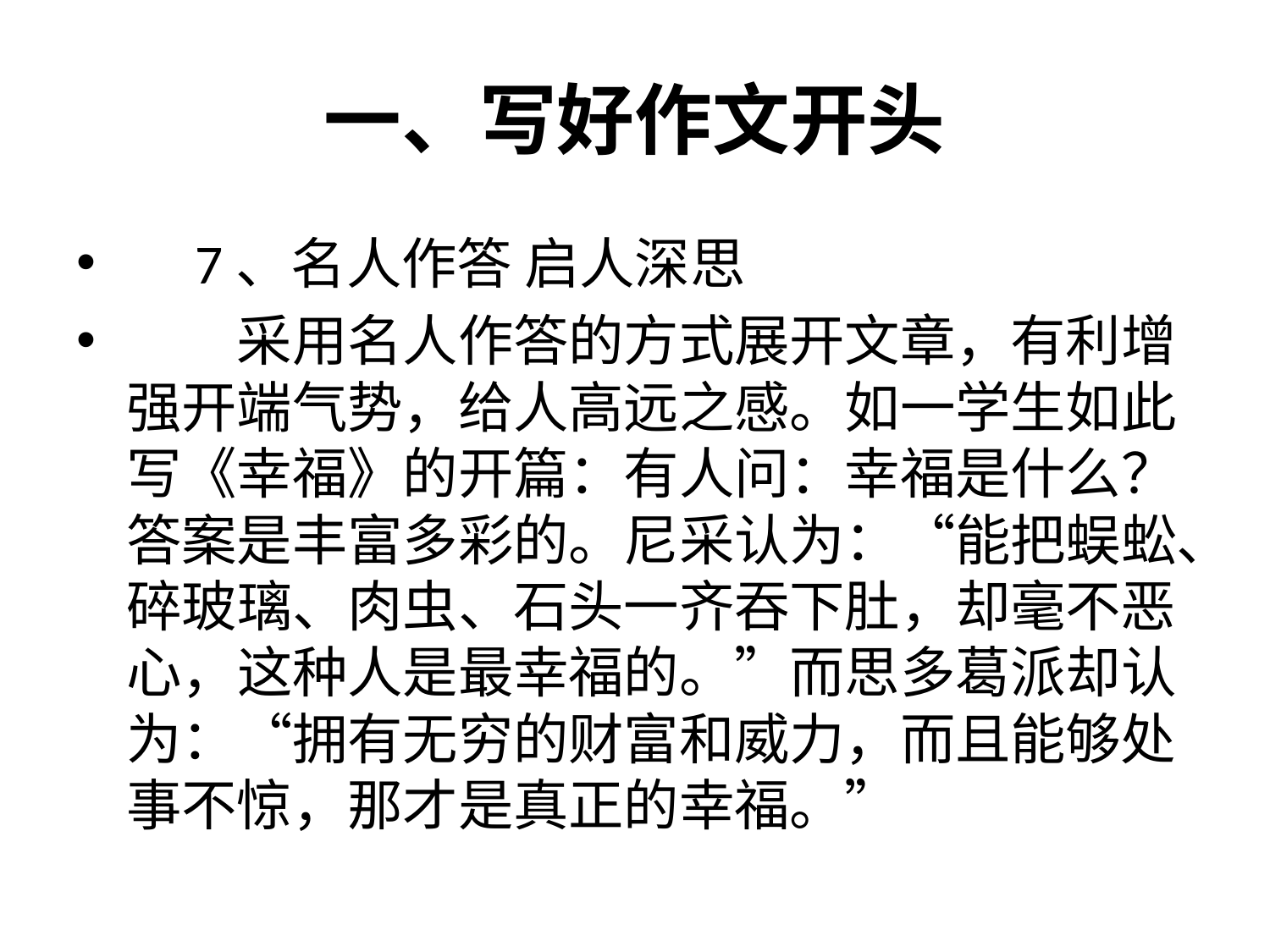

# 一、写好作文开头
　7、名人作答 启人深思
　　采用名人作答的方式展开文章，有利增强开端气势，给人高远之感。如一学生如此写《幸福》的开篇：有人问：幸福是什么？答案是丰富多彩的。尼采认为：“能把蜈蚣、碎玻璃、肉虫、石头一齐吞下肚，却毫不恶心，这种人是最幸福的。”而思多葛派却认为：“拥有无穷的财富和威力，而且能够处事不惊，那才是真正的幸福。”